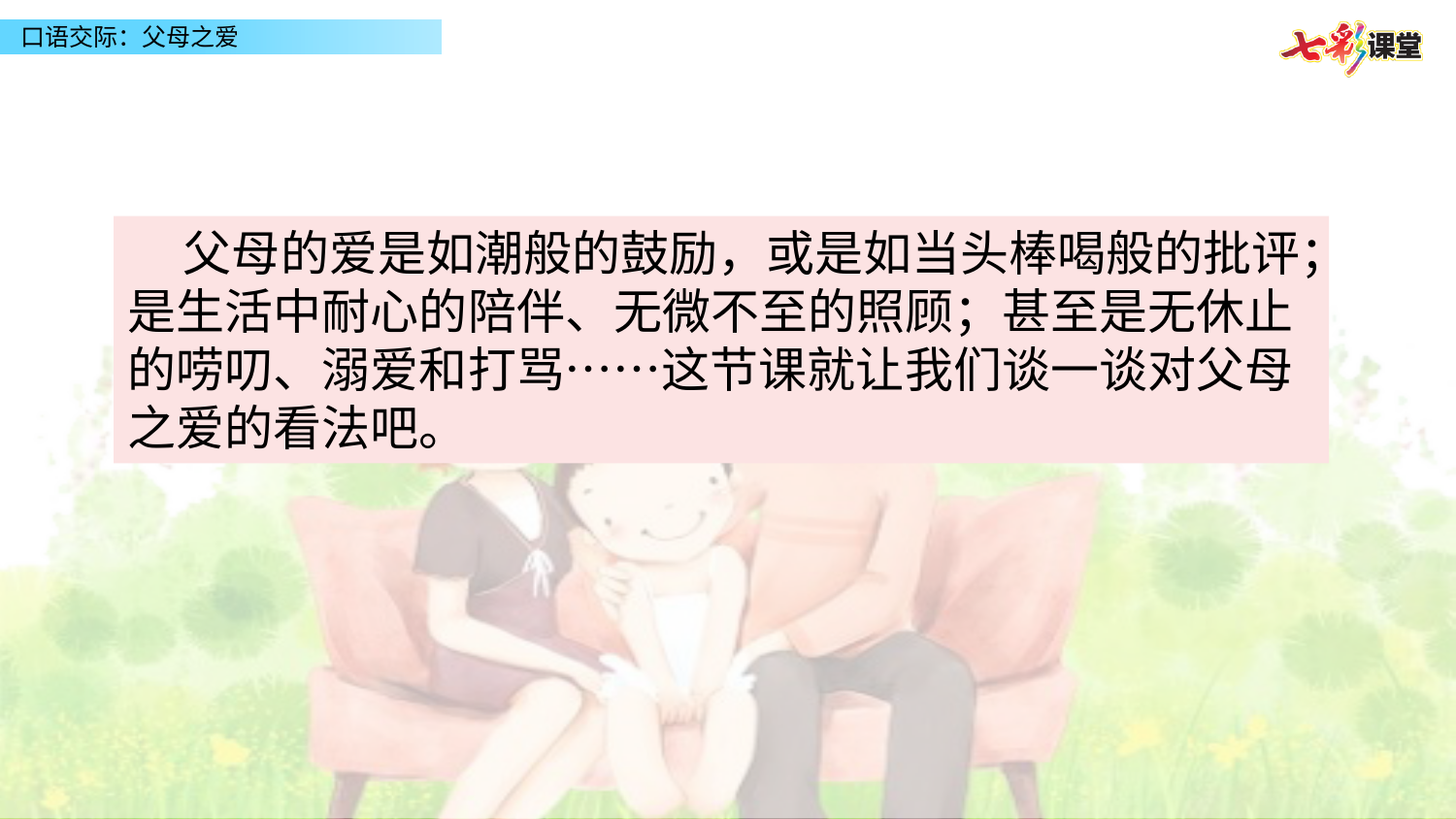

父母的爱是如潮般的鼓励，或是如当头棒喝般的批评；是生活中耐心的陪伴、无微不至的照顾；甚至是无休止的唠叨、溺爱和打骂……这节课就让我们谈一谈对父母之爱的看法吧。